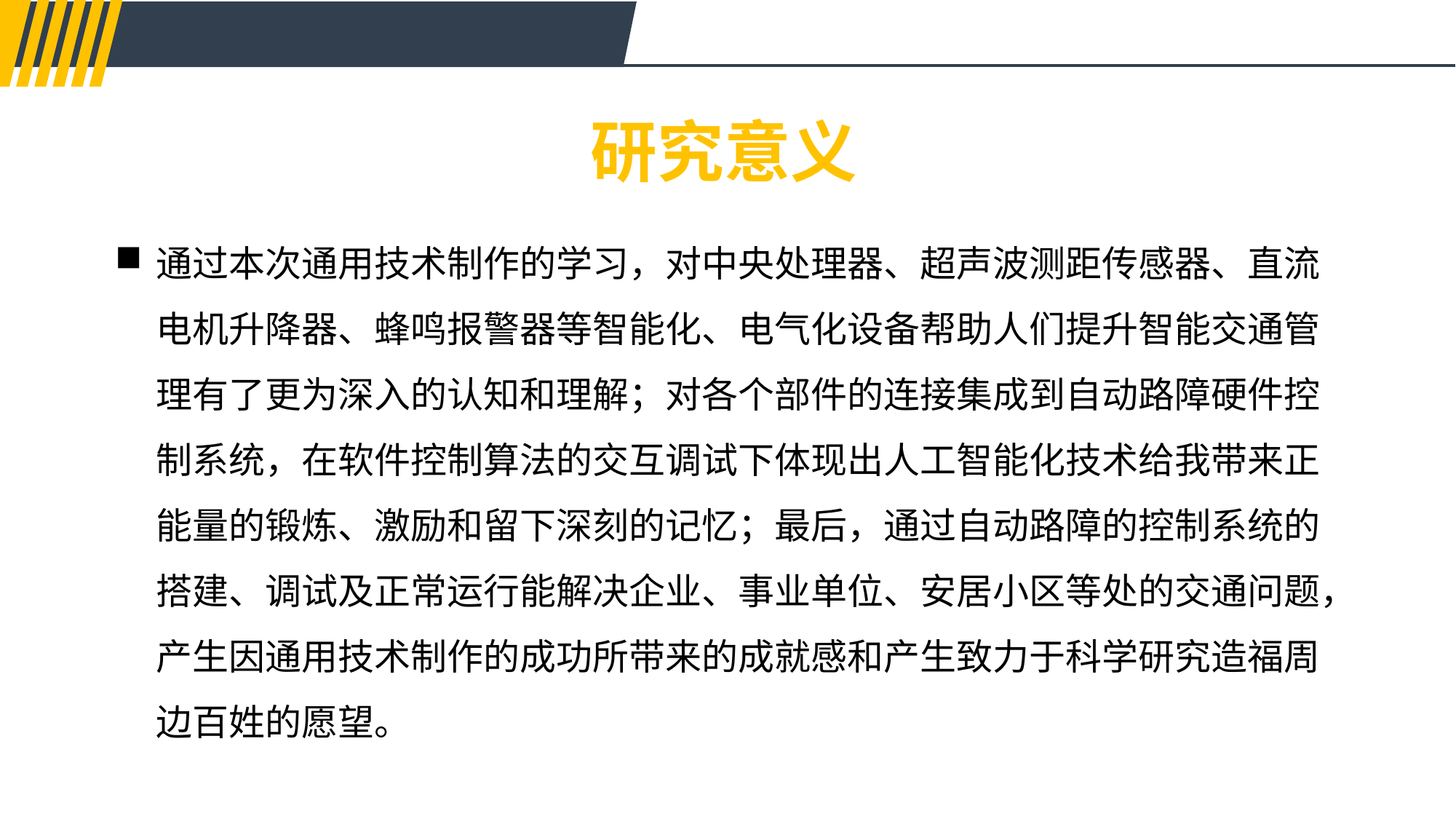

研究意义
通过本次通用技术制作的学习，对中央处理器、超声波测距传感器、直流电机升降器、蜂鸣报警器等智能化、电气化设备帮助人们提升智能交通管理有了更为深入的认知和理解；对各个部件的连接集成到自动路障硬件控制系统，在软件控制算法的交互调试下体现出人工智能化技术给我带来正能量的锻炼、激励和留下深刻的记忆；最后，通过自动路障的控制系统的搭建、调试及正常运行能解决企业、事业单位、安居小区等处的交通问题，产生因通用技术制作的成功所带来的成就感和产生致力于科学研究造福周边百姓的愿望。